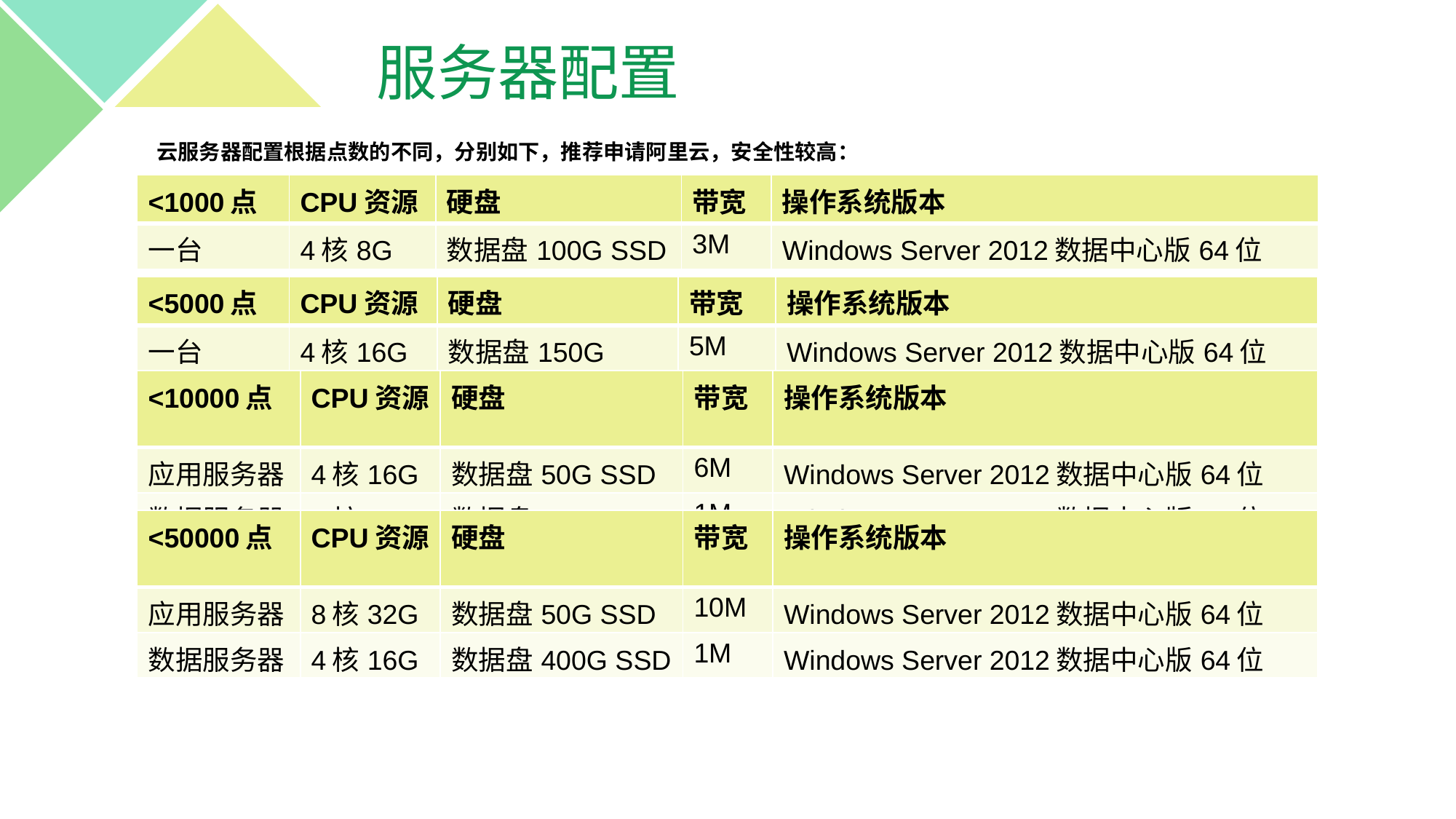

服务器配置
云服务器配置根据点数的不同，分别如下，推荐申请阿里云，安全性较高：

| <1000点 | CPU资源 | 硬盘 | 带宽 | 操作系统版本 |
| --- | --- | --- | --- | --- |
| 一台 | 4核8G | 数据盘100G SSD | 3M | Windows Server 2012数据中心版64位 |
| <5000点 | CPU资源 | 硬盘 | 带宽 | 操作系统版本 |
| --- | --- | --- | --- | --- |
| 一台 | 4核16G | 数据盘150G SSD | 5M | Windows Server 2012数据中心版64位 |
| <10000点 | CPU资源 | 硬盘 | 带宽 | 操作系统版本 |
| --- | --- | --- | --- | --- |
| 应用服务器 | 4核16G | 数据盘50G SSD | 6M | Windows Server 2012数据中心版64位 |
| 数据服务器 | 4核16G | 数据盘200G SSD | 1M | Windows Server 2012数据中心版64位 |
| <50000点 | CPU资源 | 硬盘 | 带宽 | 操作系统版本 |
| --- | --- | --- | --- | --- |
| 应用服务器 | 8核32G | 数据盘50G SSD | 10M | Windows Server 2012数据中心版64位 |
| 数据服务器 | 4核16G | 数据盘400G SSD | 1M | Windows Server 2012数据中心版64位 |